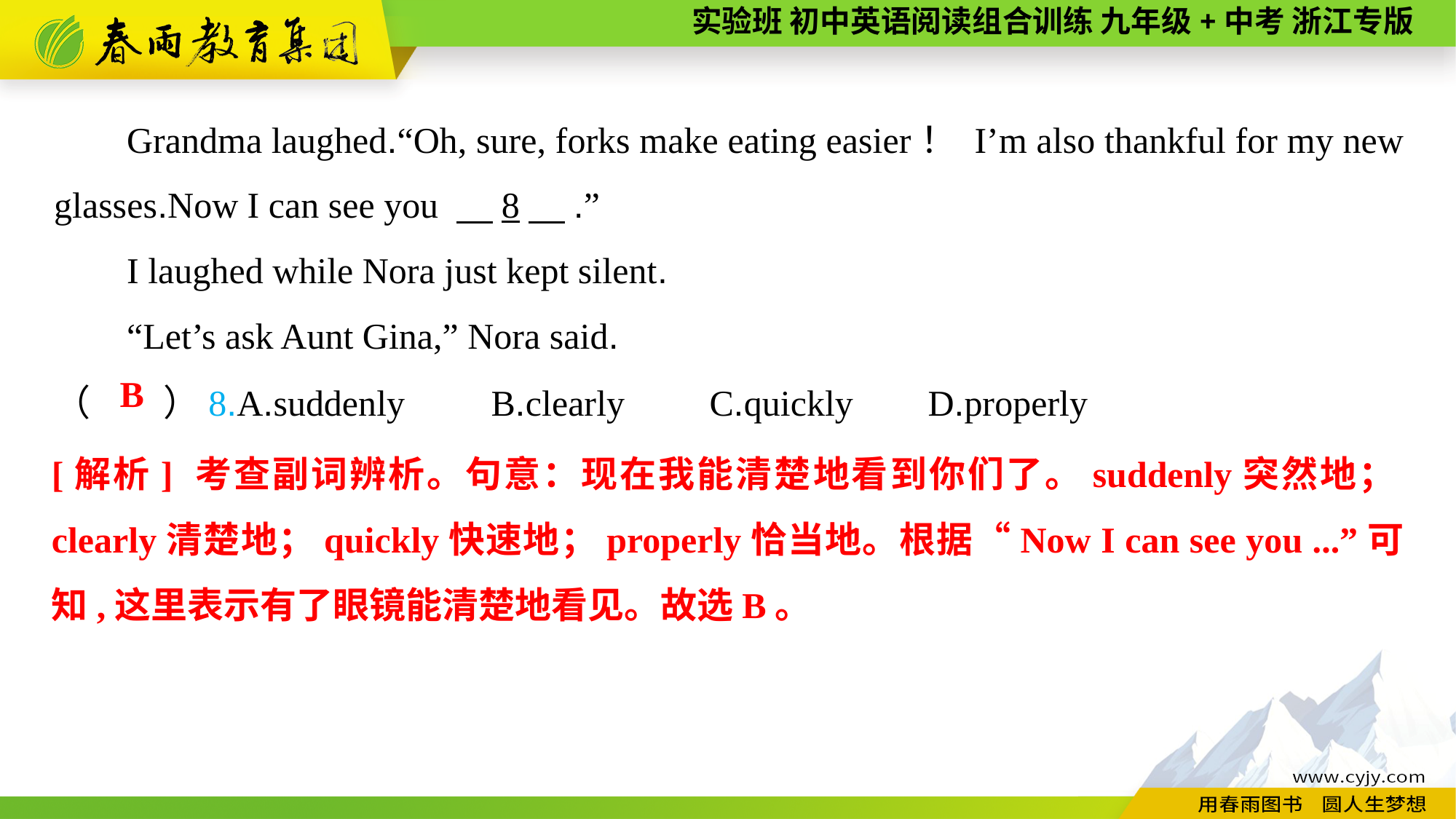

Grandma laughed.“Oh, sure, forks make eating easier！ I’m also thankful for my new glasses.Now I can see you 　8　.”
I laughed while Nora just kept silent.
“Let’s ask Aunt Gina,” Nora said.
（　　）8.A.suddenly	B.clearly	C.quickly	D.properly
B
[解析] 考查副词辨析。句意：现在我能清楚地看到你们了。suddenly突然地；clearly清楚地；quickly快速地；properly恰当地。根据“Now I can see you ...”可知,这里表示有了眼镜能清楚地看见。故选B。